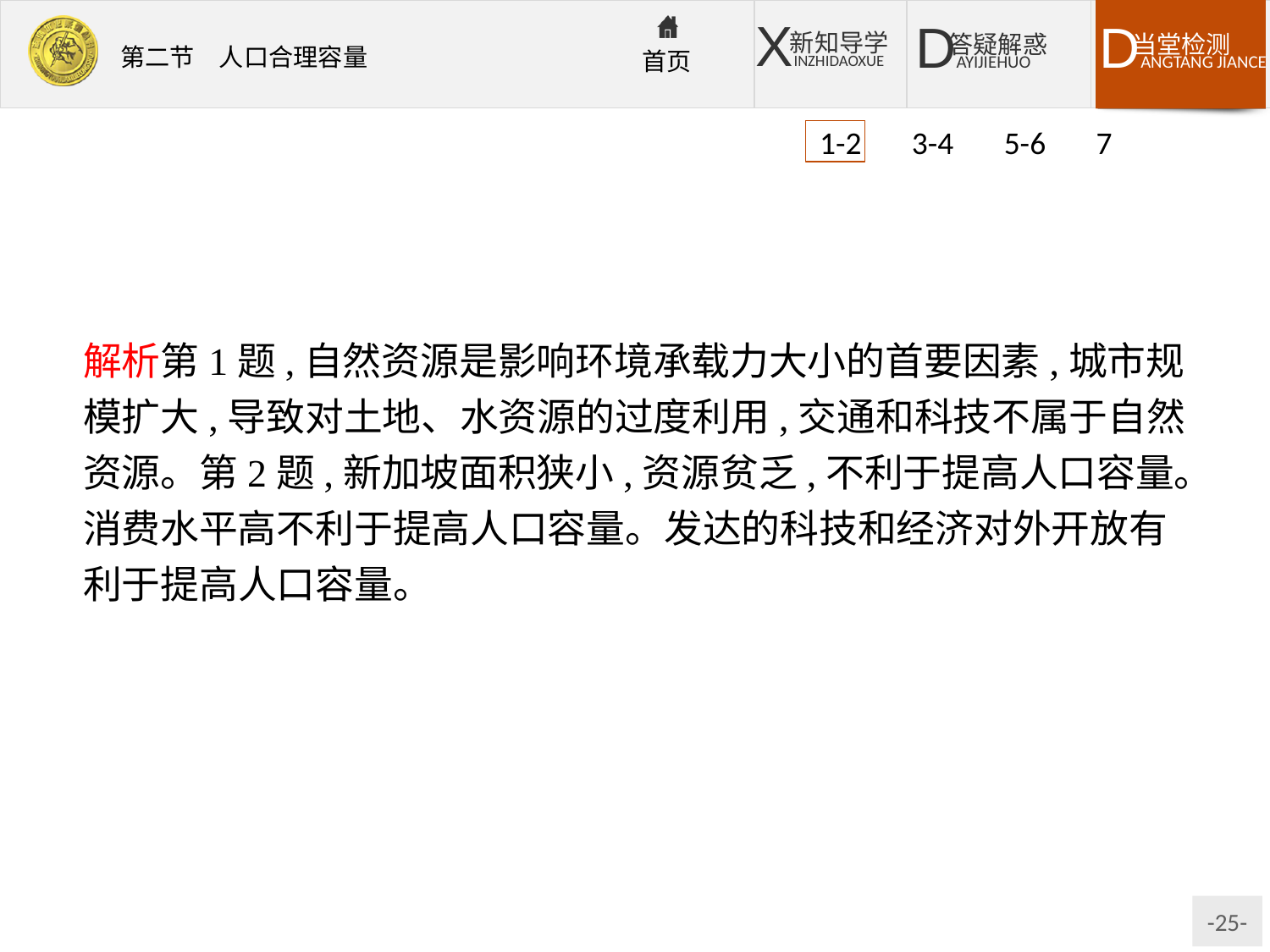

1-2       3-4       5-6       7

解析第1题,自然资源是影响环境承载力大小的首要因素,城市规模扩大,导致对土地、水资源的过度利用,交通和科技不属于自然资源。第2题,新加坡面积狭小,资源贫乏,不利于提高人口容量。消费水平高不利于提高人口容量。发达的科技和经济对外开放有利于提高人口容量。
答案1.C　2.D